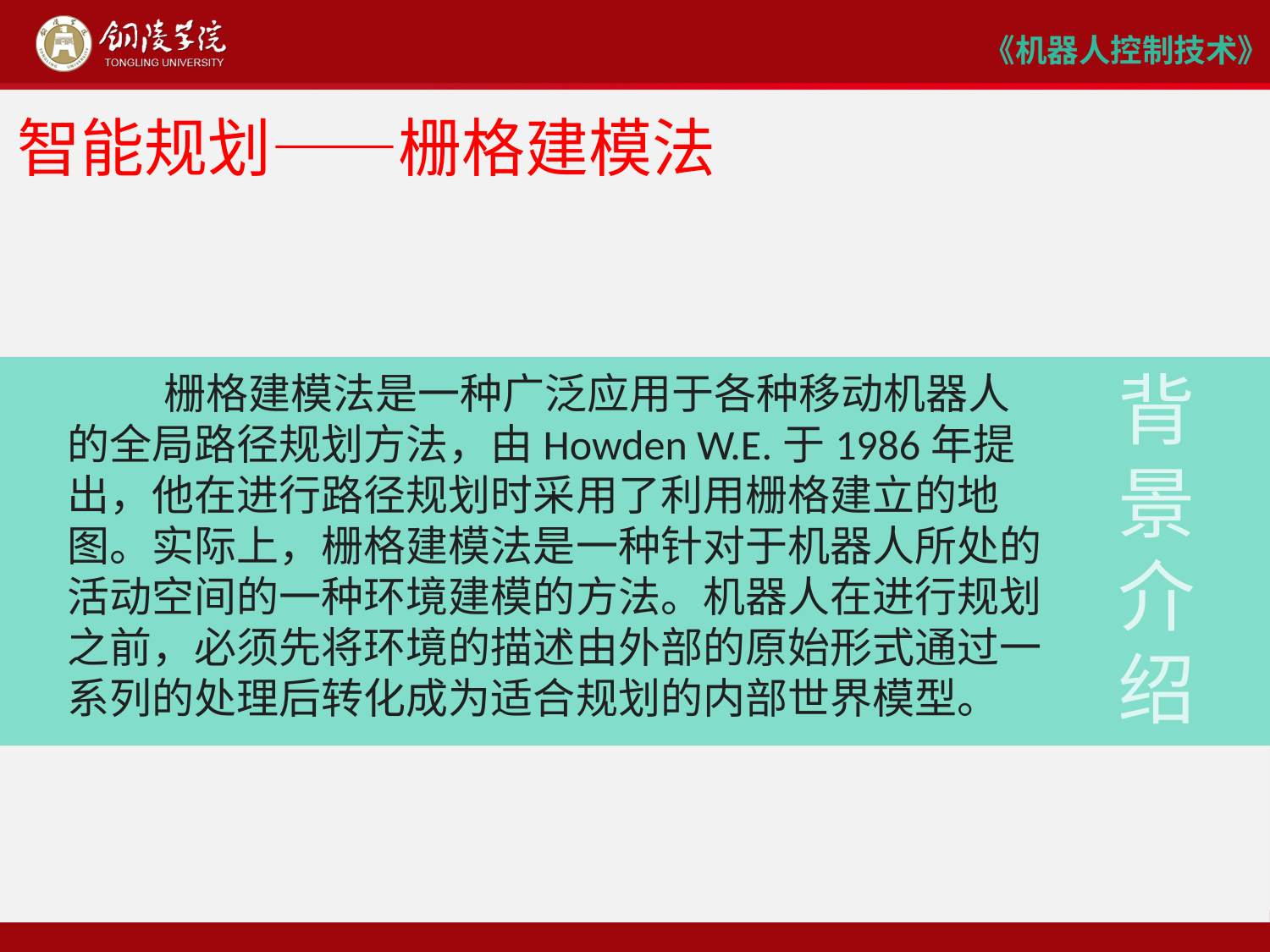

# 智能规划——栅格建模法

           栅格建模法是一种广泛应用于各种移动机器人的全局路径规划方法，由Howden W.E.于1986年提出，他在进行路径规划时采用了利用栅格建立的地图。实际上，栅格建模法是一种针对于机器人所处的活动空间的一种环境建模的方法。机器人在进行规划之前，必须先将环境的描述由外部的原始形式通过一系列的处理后转化成为适合规划的内部世界模型。
背
景
介
绍